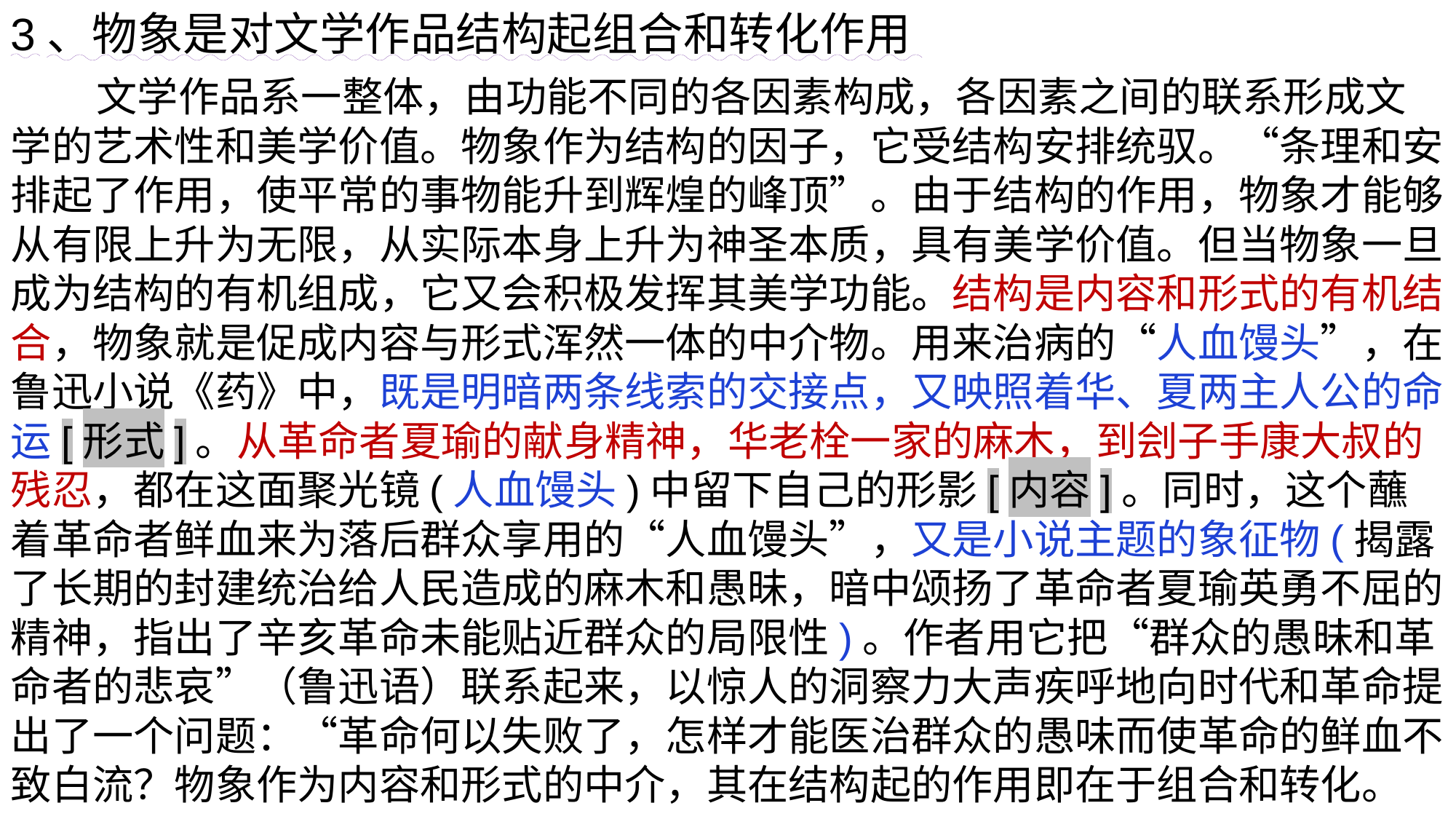

3、物象是对文学作品结构起组合和转化作用
        文学作品系一整体，由功能不同的各因素构成，各因素之间的联系形成文学的艺术性和美学价值。物象作为结构的因子，它受结构安排统驭。“条理和安排起了作用，使平常的事物能升到辉煌的峰顶”。由于结构的作用，物象才能够从有限上升为无限，从实际本身上升为神圣本质，具有美学价值。但当物象一旦成为结构的有机组成，它又会积极发挥其美学功能。结构是内容和形式的有机结合，物象就是促成内容与形式浑然一体的中介物。用来治病的“人血馒头”，在鲁迅小说《药》中，既是明暗两条线索的交接点，又映照着华、夏两主人公的命运[形式]。从革命者夏瑜的献身精神，华老栓一家的麻木，到刽子手康大叔的残忍，都在这面聚光镜(人血馒头)中留下自己的形影[内容]。同时，这个蘸着革命者鲜血来为落后群众享用的“人血馒头”，又是小说主题的象征物(揭露了长期的封建统治给人民造成的麻木和愚昧，暗中颂扬了革命者夏瑜英勇不屈的精神，指出了辛亥革命未能贴近群众的局限性)。作者用它把“群众的愚昧和革命者的悲哀”（鲁迅语）联系起来，以惊人的洞察力大声疾呼地向时代和革命提出了一个问题：“革命何以失败了，怎样才能医治群众的愚味而使革命的鲜血不致白流？物象作为内容和形式的中介，其在结构起的作用即在于组合和转化。